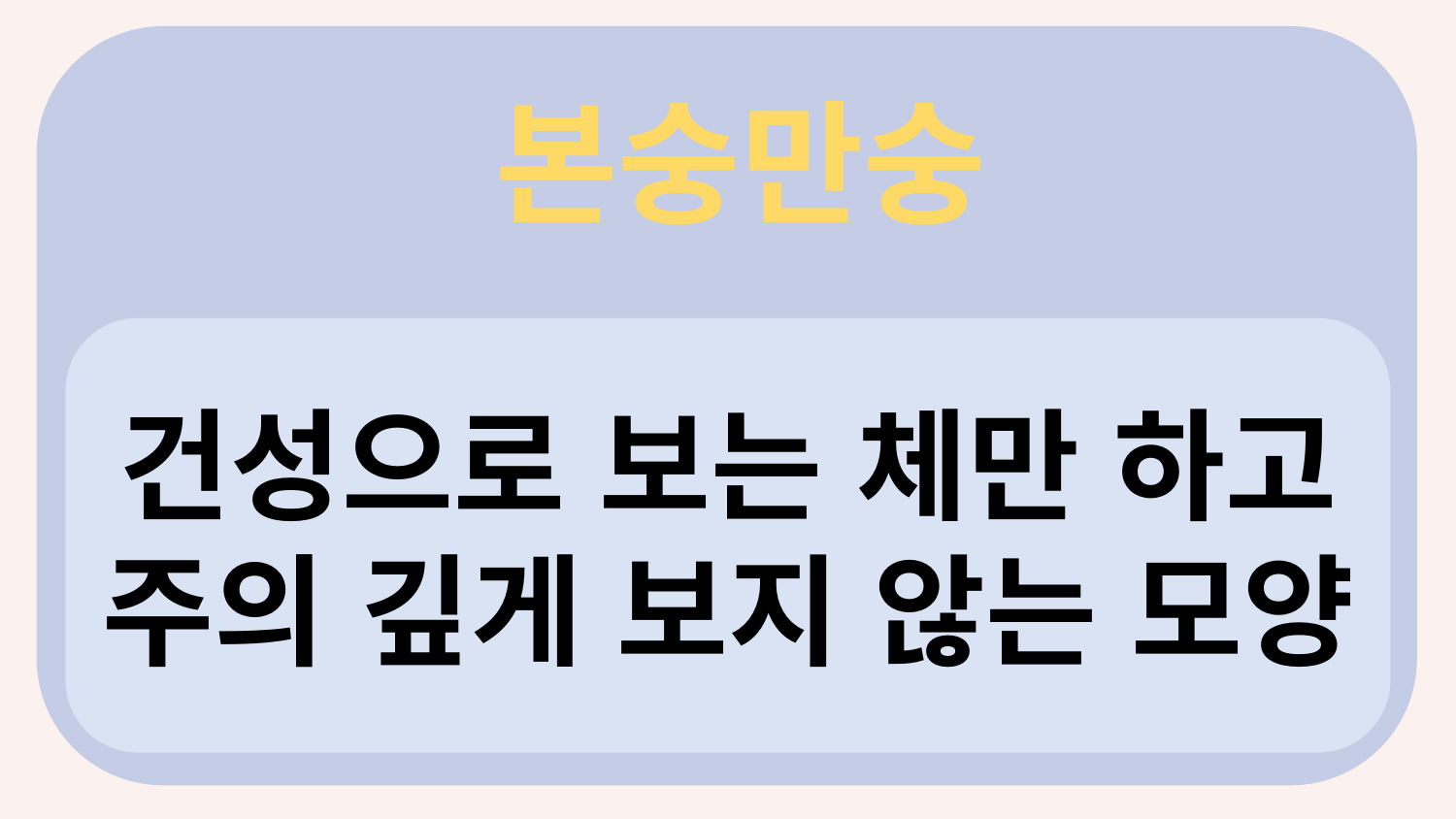

본숭만숭

?

건성으로 보는 체만 하고 주의 깊게 보지 않는 모양